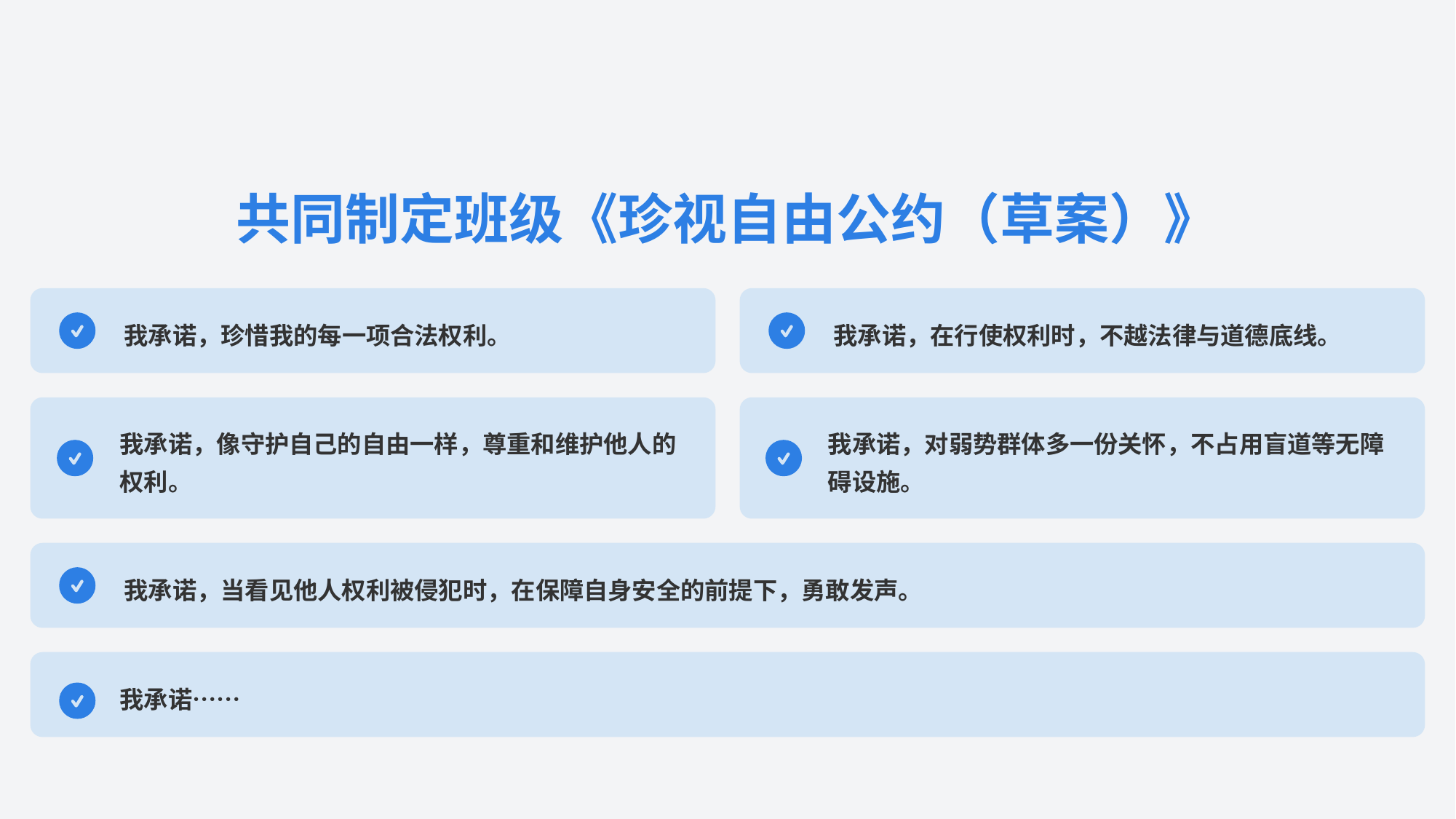

共同制定班级《珍视自由公约（草案）》

我承诺，珍惜我的每一项合法权利。

我承诺，在行使权利时，不越法律与道德底线。

我承诺，像守护自己的自由一样，尊重和维护他人的权利。
我承诺，对弱势群体多一份关怀，不占用盲道等无障碍设施。

我承诺，当看见他人权利被侵犯时，在保障自身安全的前提下，勇敢发声。

我承诺……